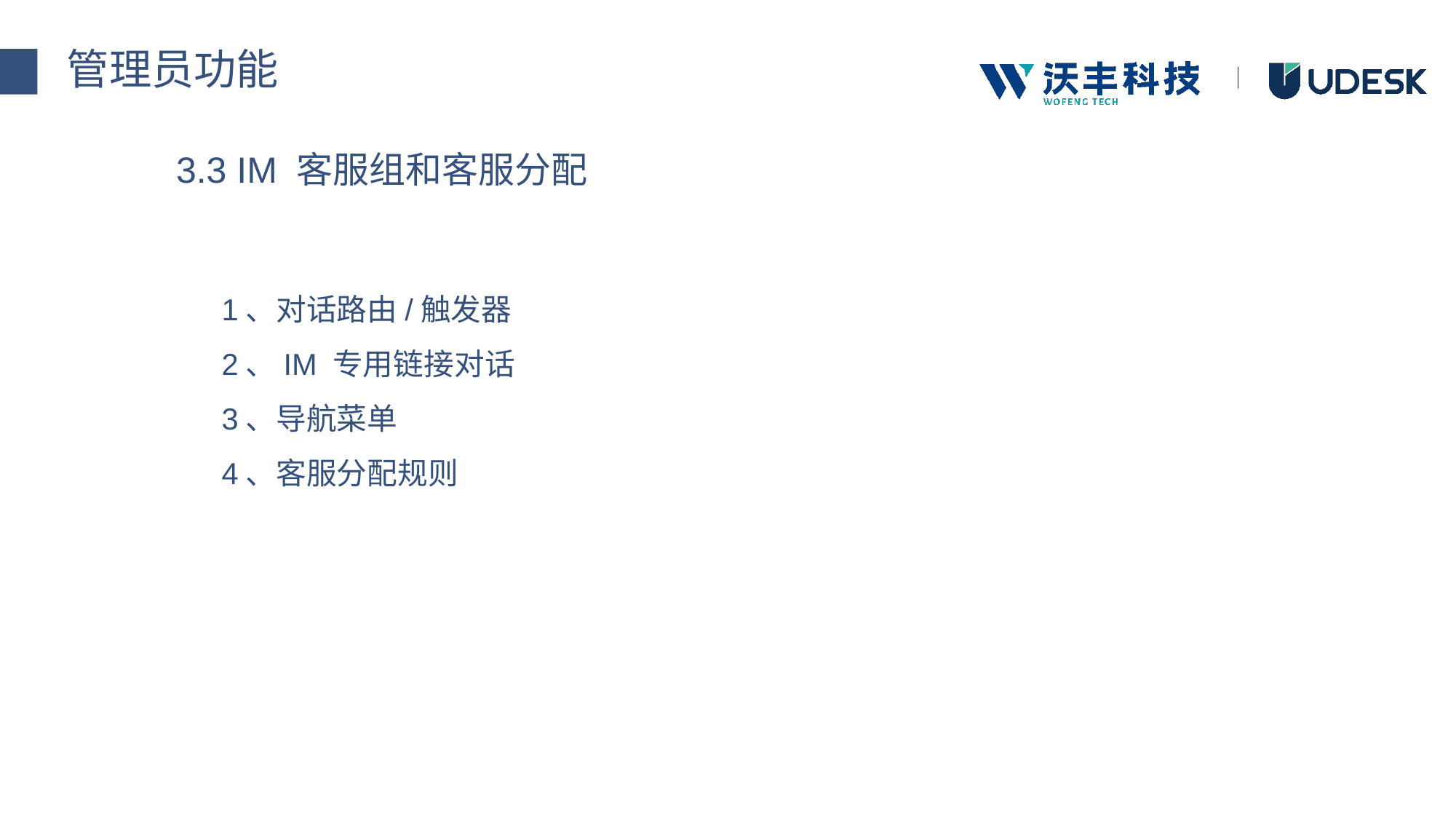

管理员功能
3.3 IM 客服组和客服分配
1、对话路由/触发器
2、IM 专用链接对话
3、导航菜单
4、客服分配规则